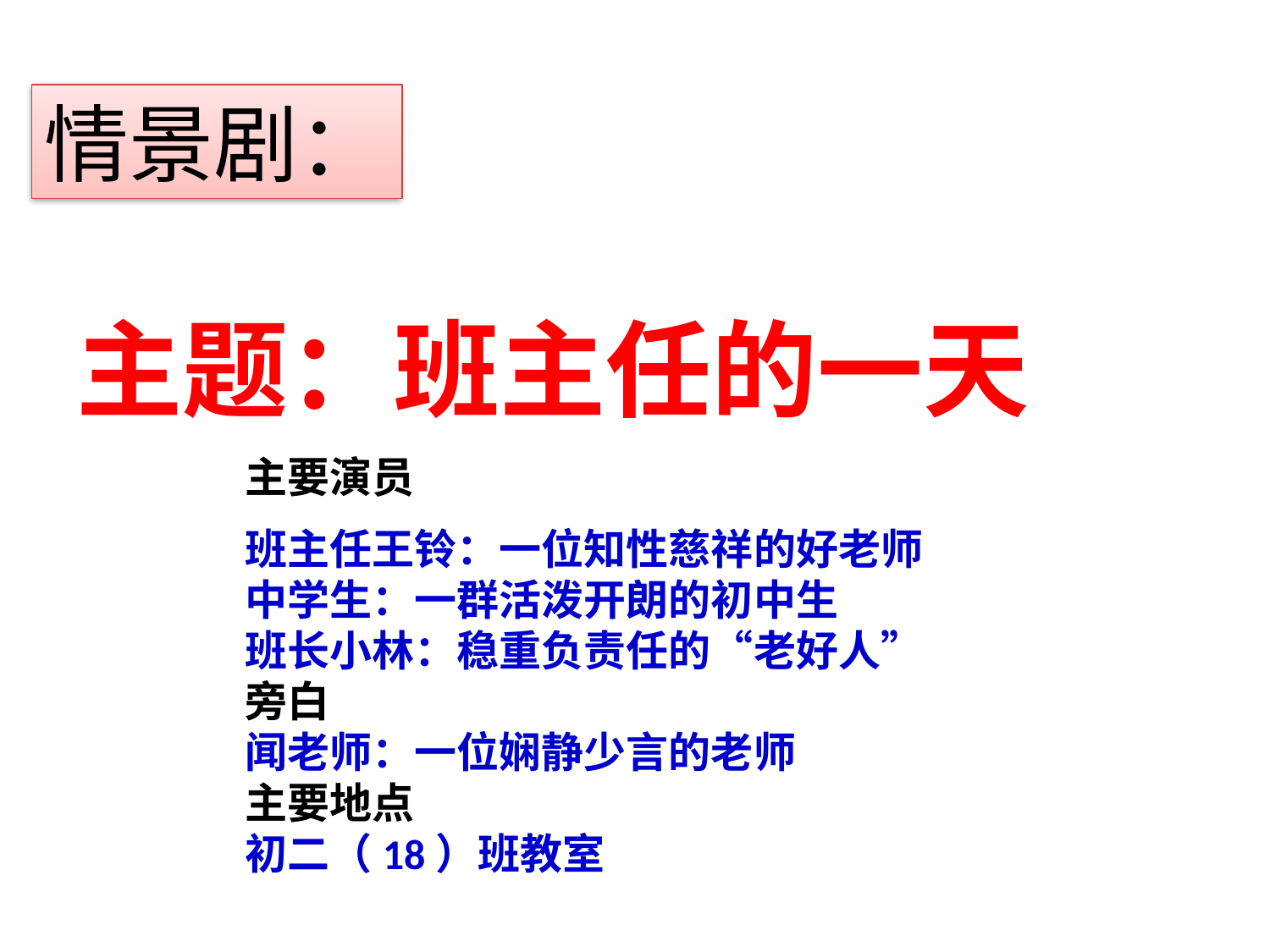

情景剧：
主题：班主任的一天
主要演员
班主任王铃：一位知性慈祥的好老师
中学生：一群活泼开朗的初中生
班长小林：稳重负责任的“老好人”
旁白
闻老师：一位娴静少言的老师
主要地点
初二（18）班教室